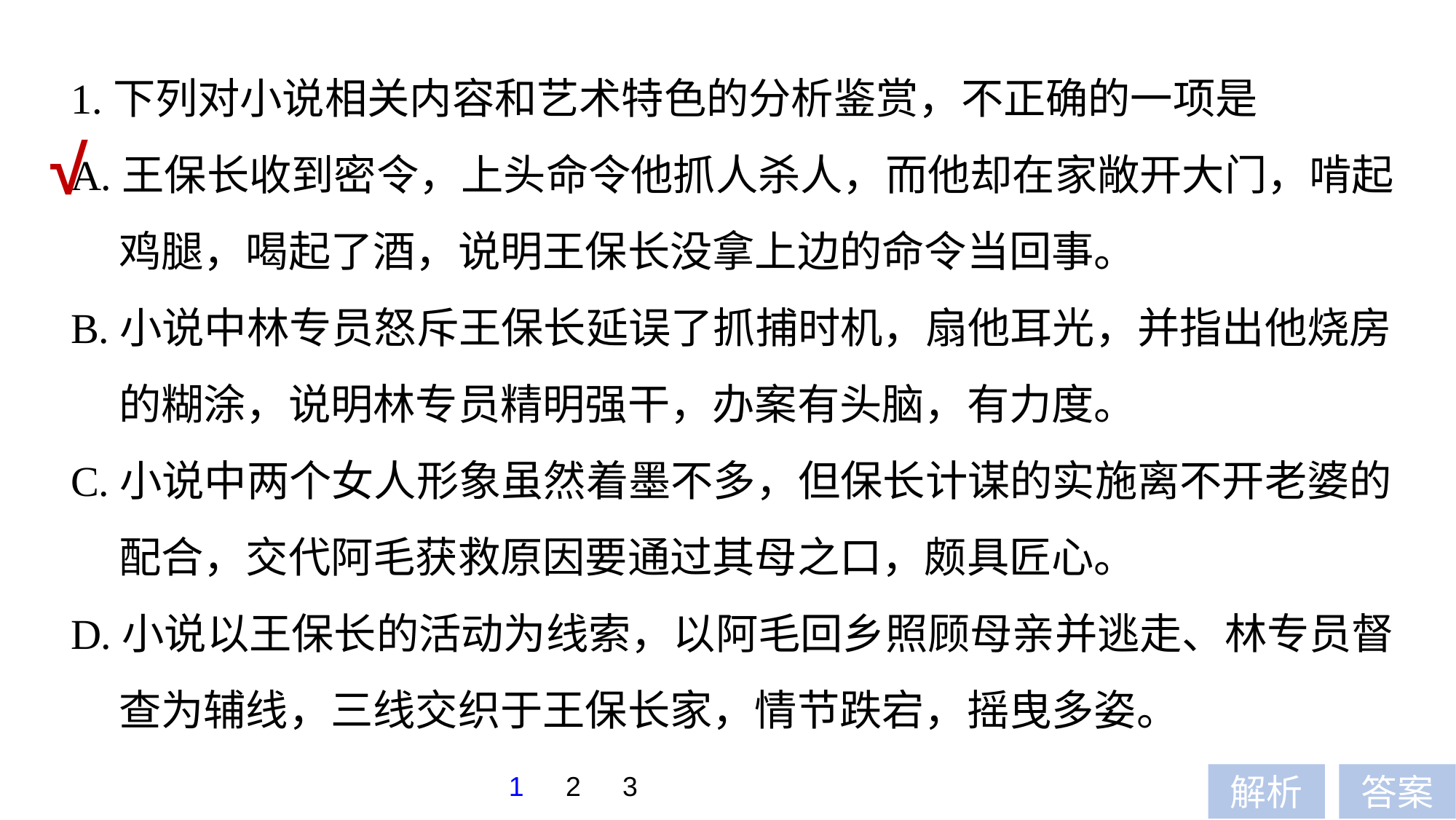

1.下列对小说相关内容和艺术特色的分析鉴赏，不正确的一项是
A.王保长收到密令，上头命令他抓人杀人，而他却在家敞开大门，啃起
    鸡腿，喝起了酒，说明王保长没拿上边的命令当回事。
B.小说中林专员怒斥王保长延误了抓捕时机，扇他耳光，并指出他烧房
    的糊涂，说明林专员精明强干，办案有头脑，有力度。
C.小说中两个女人形象虽然着墨不多，但保长计谋的实施离不开老婆的
    配合，交代阿毛获救原因要通过其母之口，颇具匠心。
D.小说以王保长的活动为线索，以阿毛回乡照顾母亲并逃走、林专员督
    查为辅线，三线交织于王保长家，情节跌宕，摇曳多姿。
√
1
2
3
解析
答案